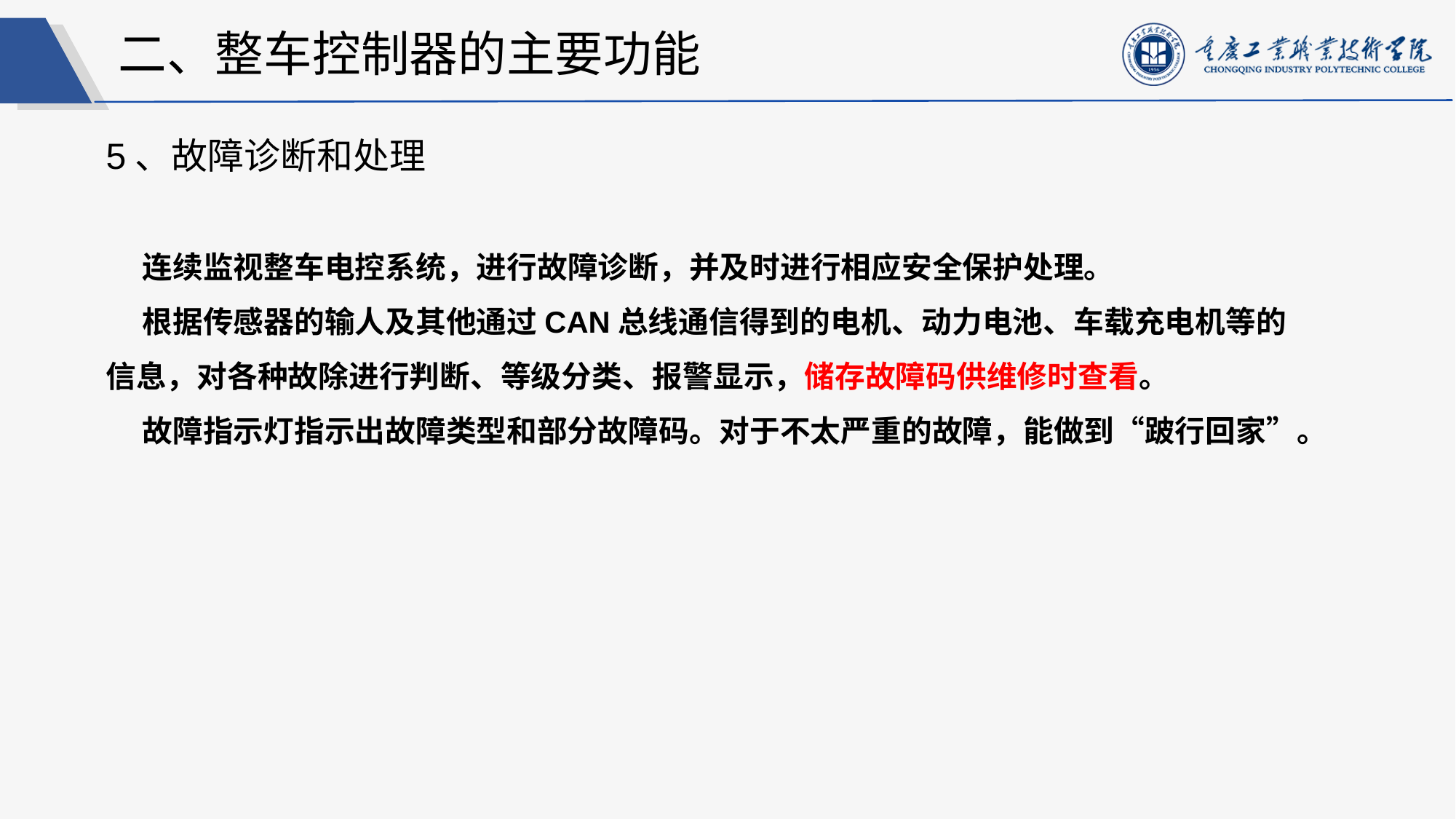

二、整车控制器的主要功能
5、故障诊断和处理
连续监视整车电控系统，进行故障诊断，并及时进行相应安全保护处理。
根据传感器的输人及其他通过CAN总线通信得到的电机、动力电池、车载充电机等的信息，对各种故除进行判断、等级分类、报警显示，储存故障码供维修时查看。
故障指示灯指示出故障类型和部分故障码。对于不太严重的故障，能做到“跛行回家”。